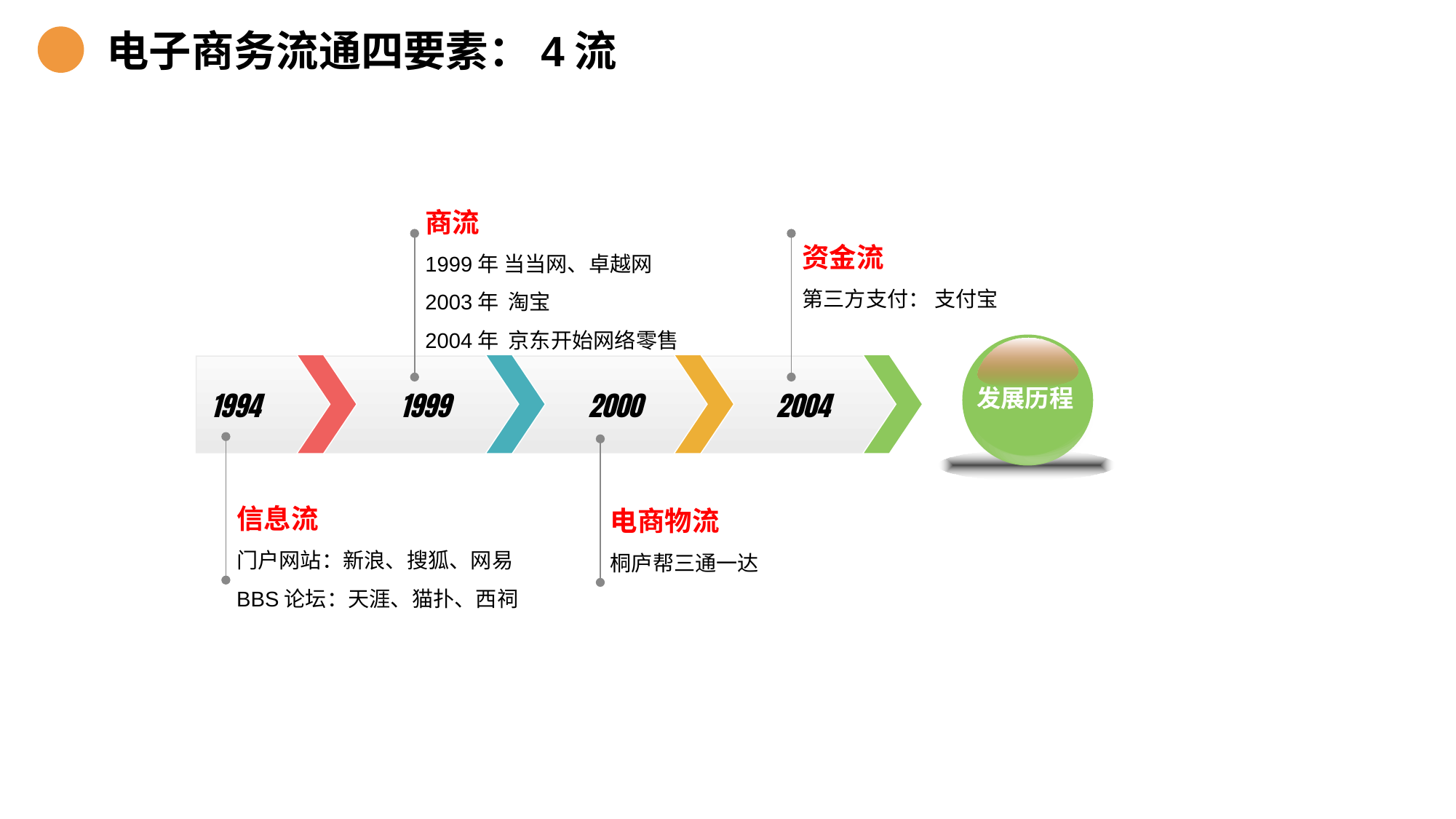

电子商务流通四要素：4流

商流
1999年 当当网、卓越网
2003年  淘宝
2004年  京东开始网络零售
资金流
第三方支付： 支付宝

发展历程
1994
1999
2000
2004
信息流
门户网站：新浪、搜狐、网易
BBS论坛：天涯、猫扑、西祠

电商物流
桐庐帮三通一达